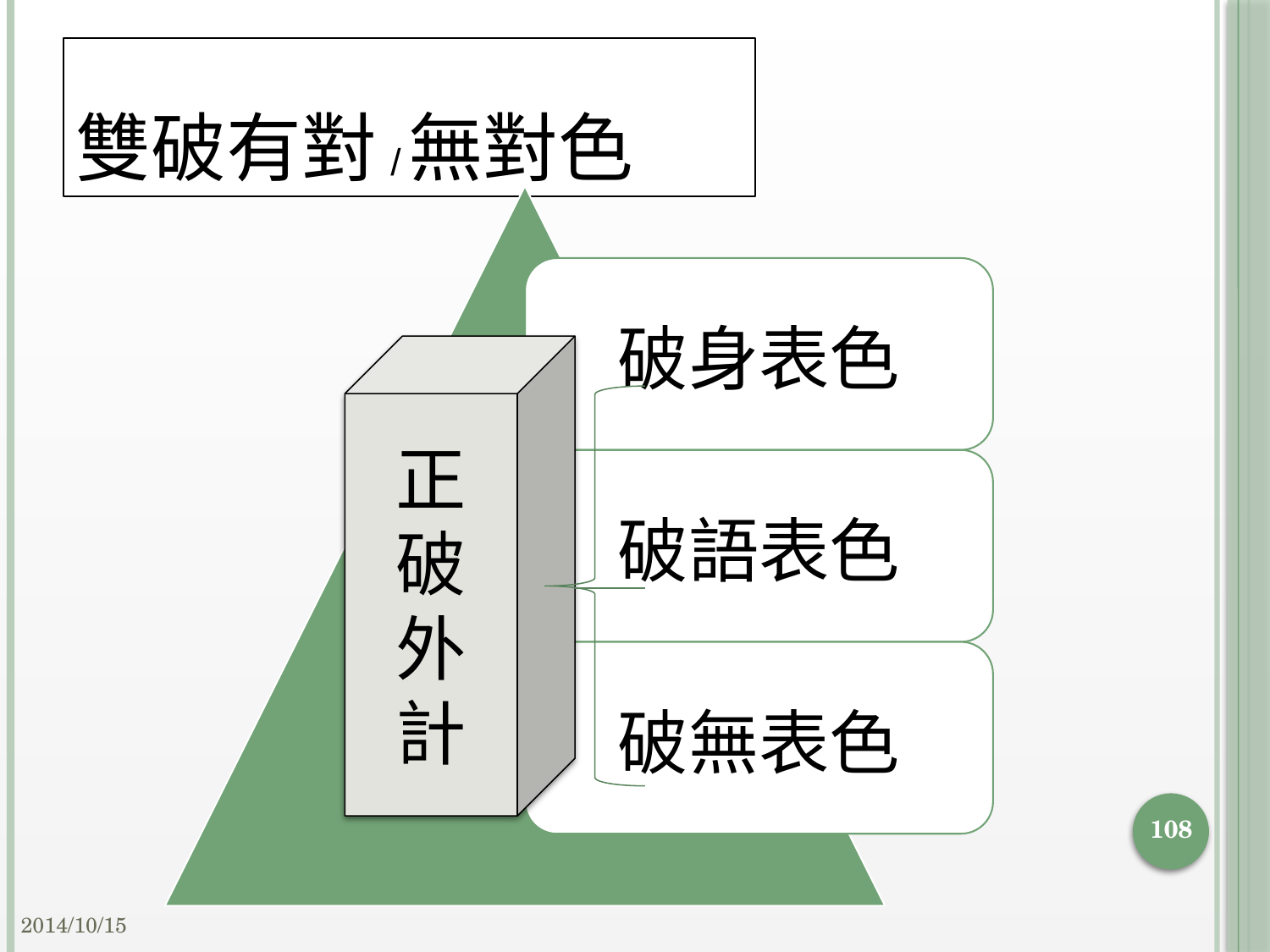

# 雙破有對/無對色
破身表色
破語表色
破無表色
正
破
外
計

108
2014/10/15